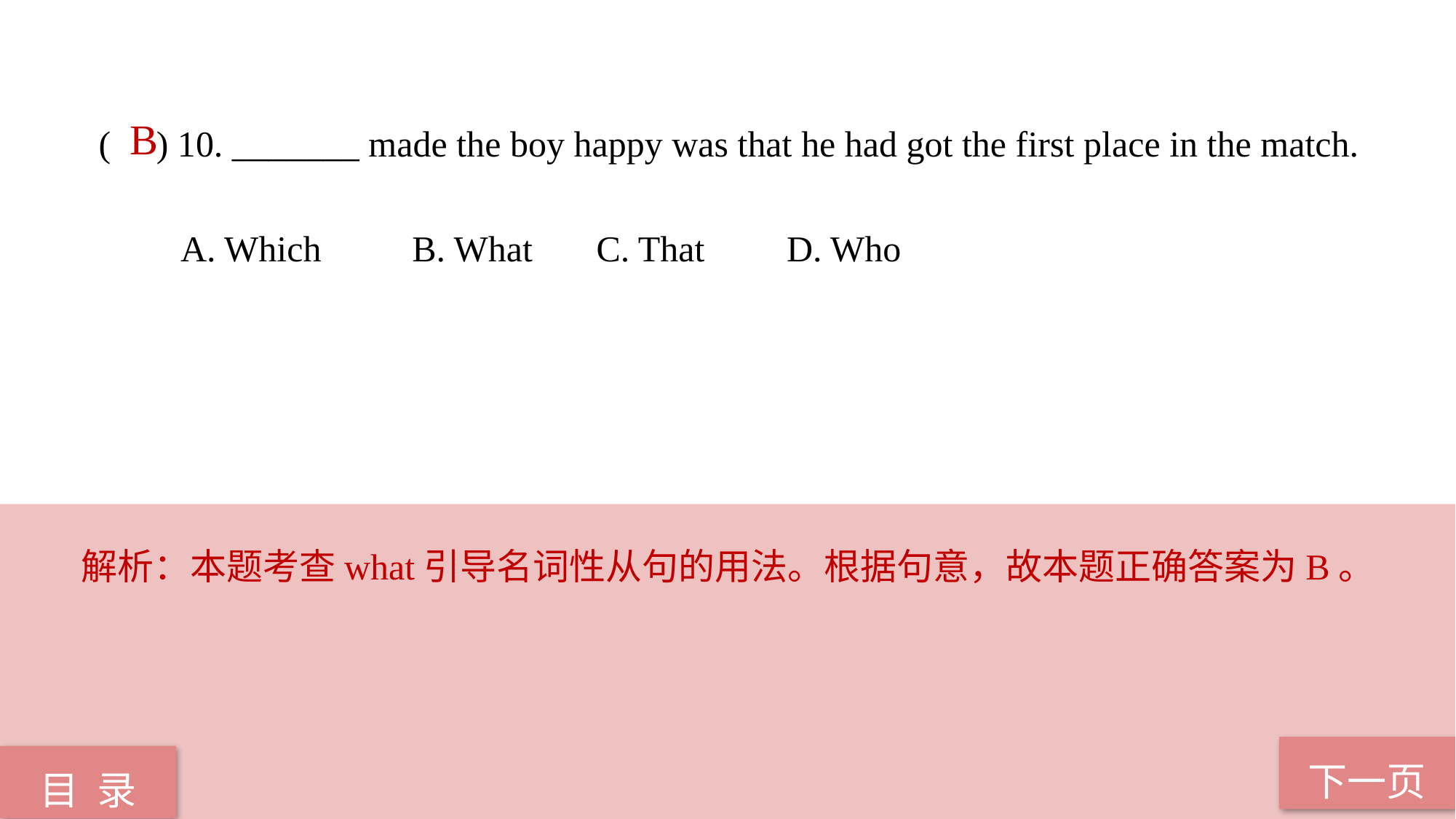

(     ) 10. _______ made the boy happy was that he had got the first place in the match.

         A. Which          B. What       C. That         D. Who
B
解析：本题考查what引导名词性从句的用法。根据句意，故本题正确答案为B。
下一页